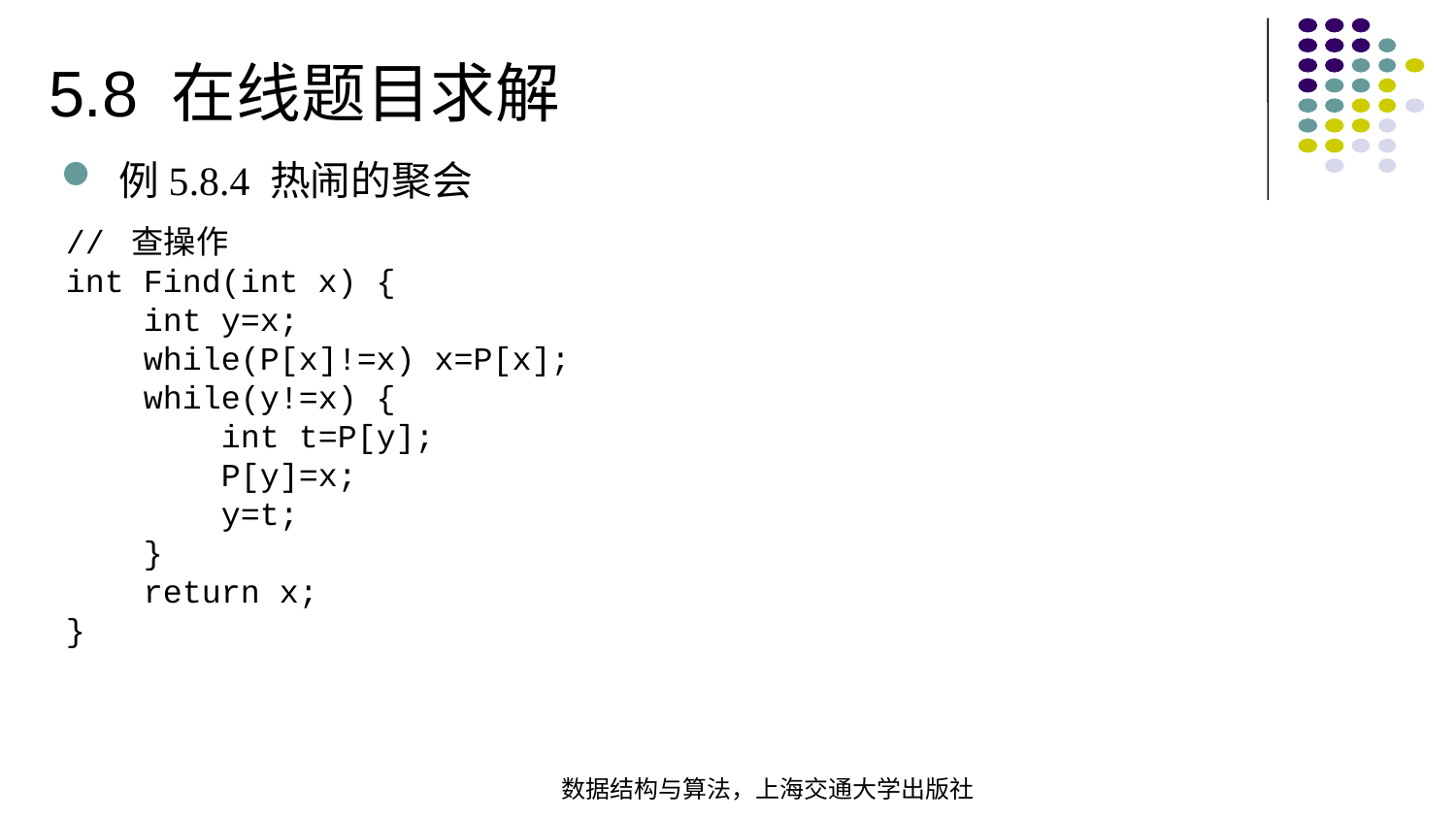

5.8 在线题目求解
例5.8.4 热闹的聚会
// 查操作int Find(int x) {    int y=x;    while(P[x]!=x) x=P[x];    while(y!=x) {        int t=P[y];        P[y]=x;        y=t;    }    return x;}